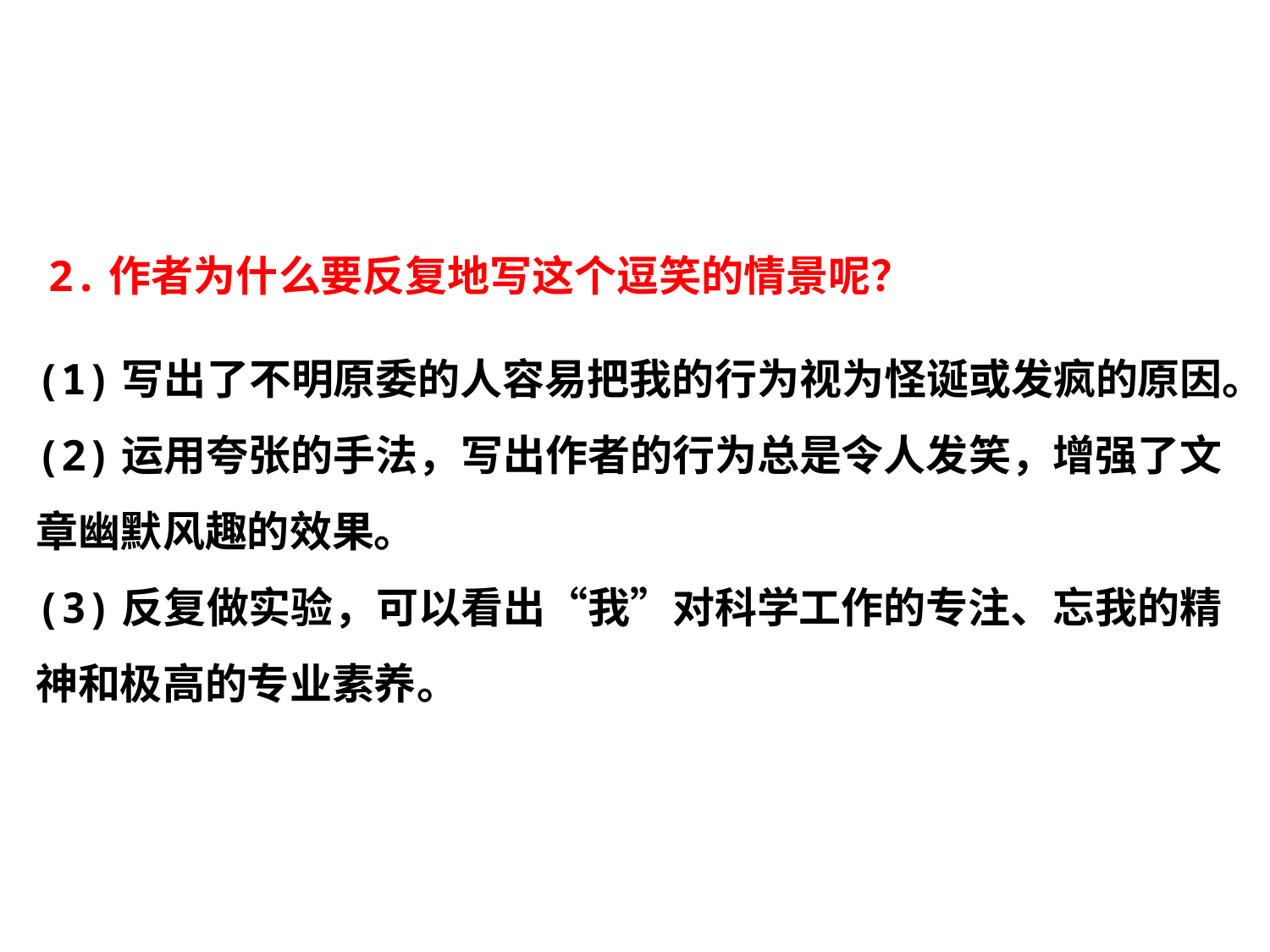

2.作者为什么要反复地写这个逗笑的情景呢？
(1)写出了不明原委的人容易把我的行为视为怪诞或发疯的原因。
(2)运用夸张的手法，写出作者的行为总是令人发笑，增强了文章幽默风趣的效果。
(3)反复做实验，可以看出“我”对科学工作的专注、忘我的精神和极高的专业素养。